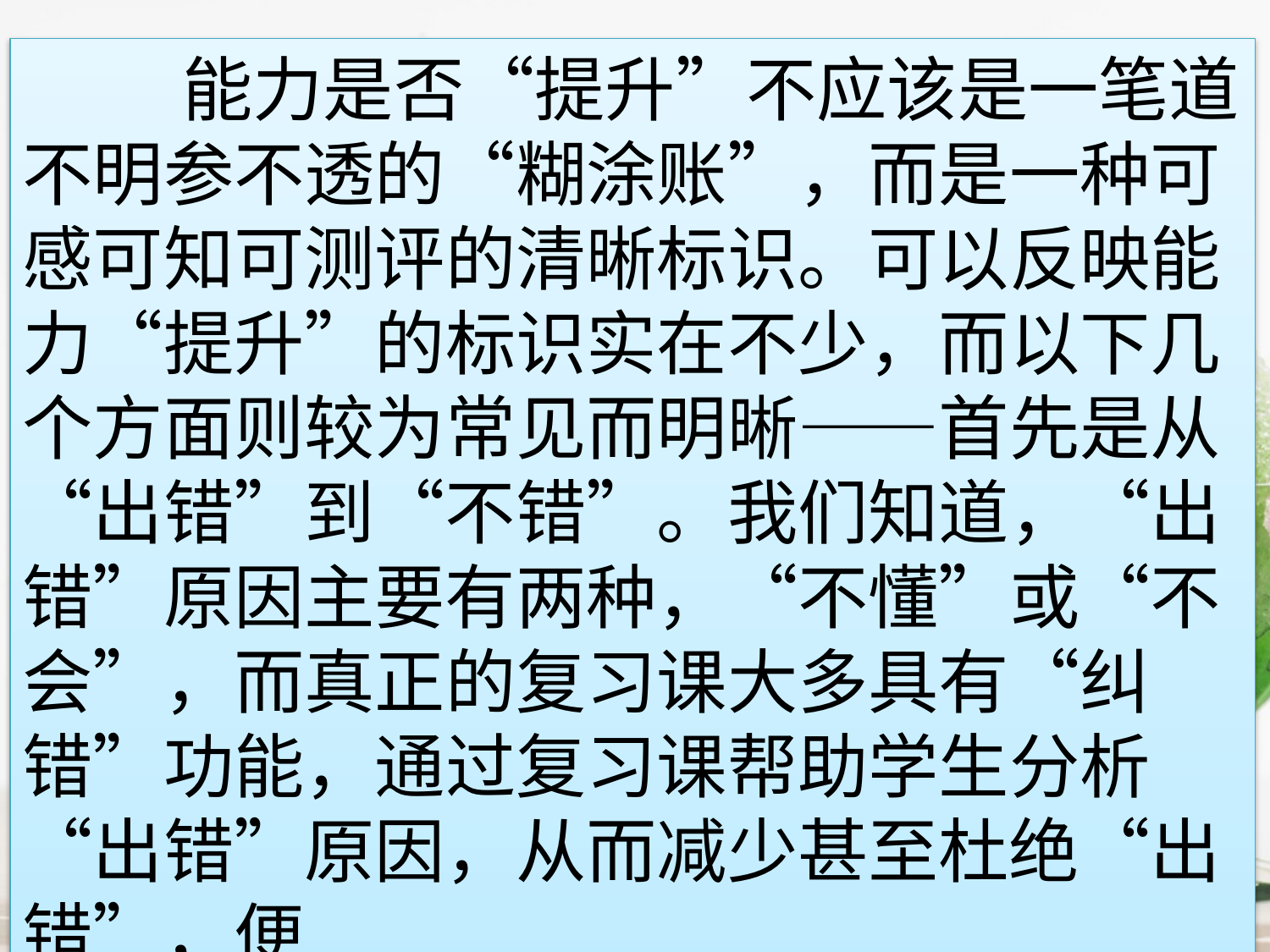

能力是否“提升”不应该是一笔道不明参不透的“糊涂账”，而是一种可感可知可测评的清晰标识。可以反映能力“提升”的标识实在不少，而以下几个方面则较为常见而明晰——首先是从“出错”到“不错”。我们知道，“出错”原因主要有两种，“不懂”或“不会”，而真正的复习课大多具有“纠错”功能，通过复习课帮助学生分析“出错”原因，从而减少甚至杜绝“出错”，便